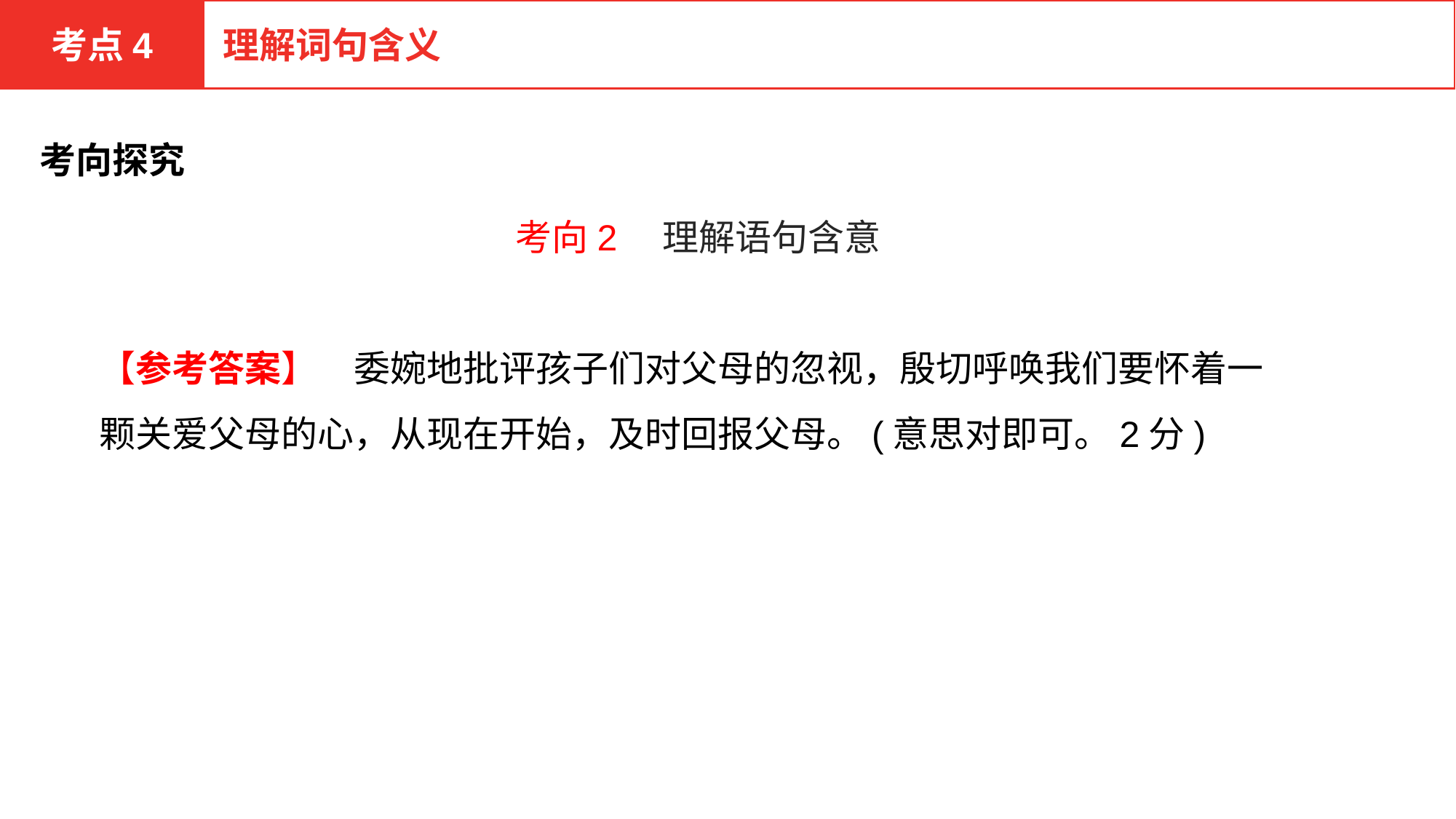

考点4
理解词句含义
考向探究
考向2　理解语句含意

【参考答案】　委婉地批评孩子们对父母的忽视，殷切呼唤我们要怀着一颗关爱父母的心，从现在开始，及时回报父母。(意思对即可。2分)